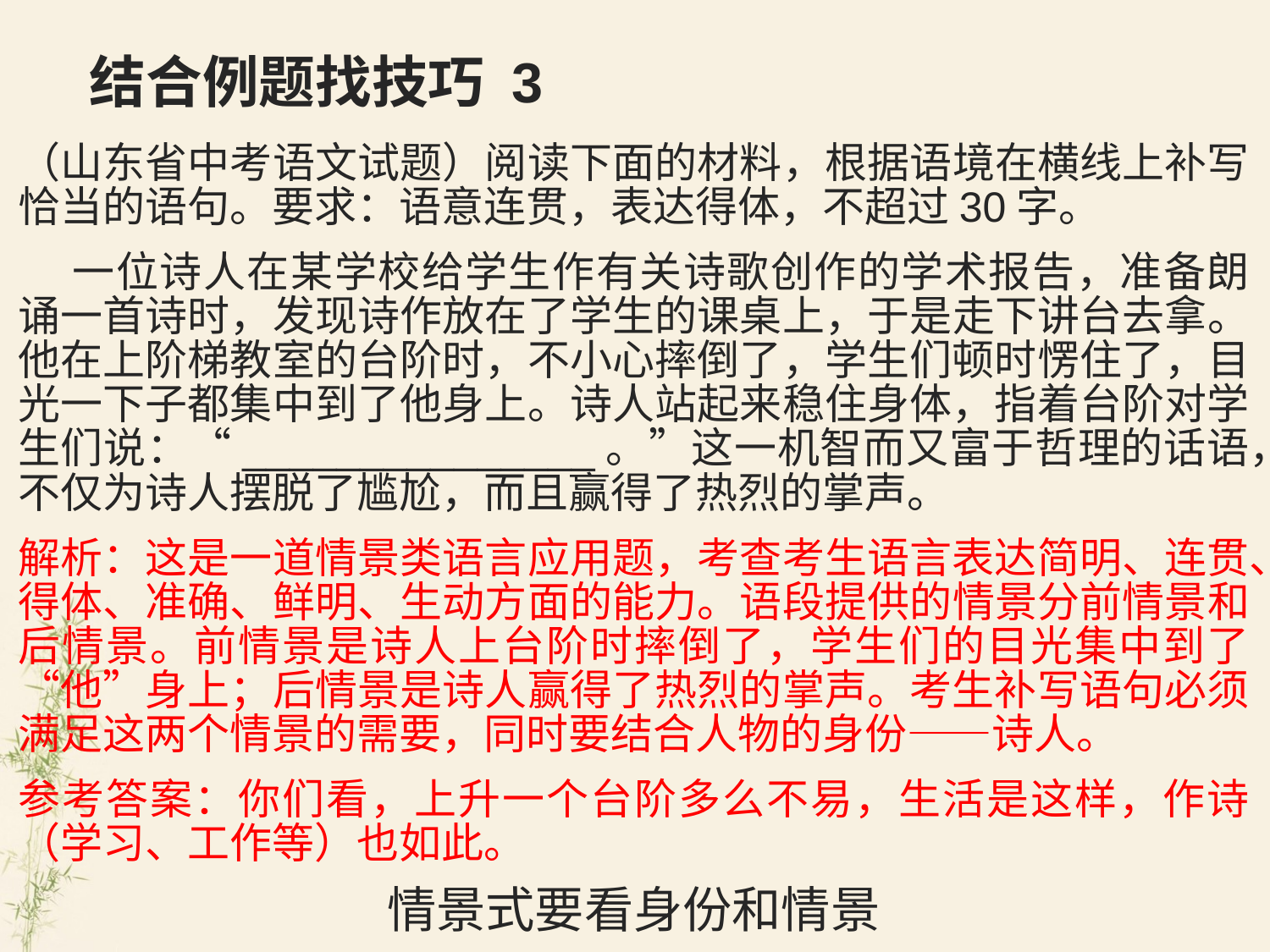

# 结合例题找技巧 3
（山东省中考语文试题）阅读下面的材料，根据语境在横线上补写恰当的语句。要求：语意连贯，表达得体，不超过30字。
    一位诗人在某学校给学生作有关诗歌创作的学术报告，准备朗诵一首诗时，发现诗作放在了学生的课桌上，于是走下讲台去拿。他在上阶梯教室的台阶时，不小心摔倒了，学生们顿时愣住了，目光一下子都集中到了他身上。诗人站起来稳住身体，指着台阶对学生们说：“_______________。”这一机智而又富于哲理的话语，不仅为诗人摆脱了尴尬，而且赢得了热烈的掌声。
解析：这是一道情景类语言应用题，考查考生语言表达简明、连贯、得体、准确、鲜明、生动方面的能力。语段提供的情景分前情景和后情景。前情景是诗人上台阶时摔倒了，学生们的目光集中到了“他”身上；后情景是诗人赢得了热烈的掌声。考生补写语句必须满足这两个情景的需要，同时要结合人物的身份——诗人。
参考答案：你们看，上升一个台阶多么不易，生活是这样，作诗（学习、工作等）也如此。
情景式要看身份和情景